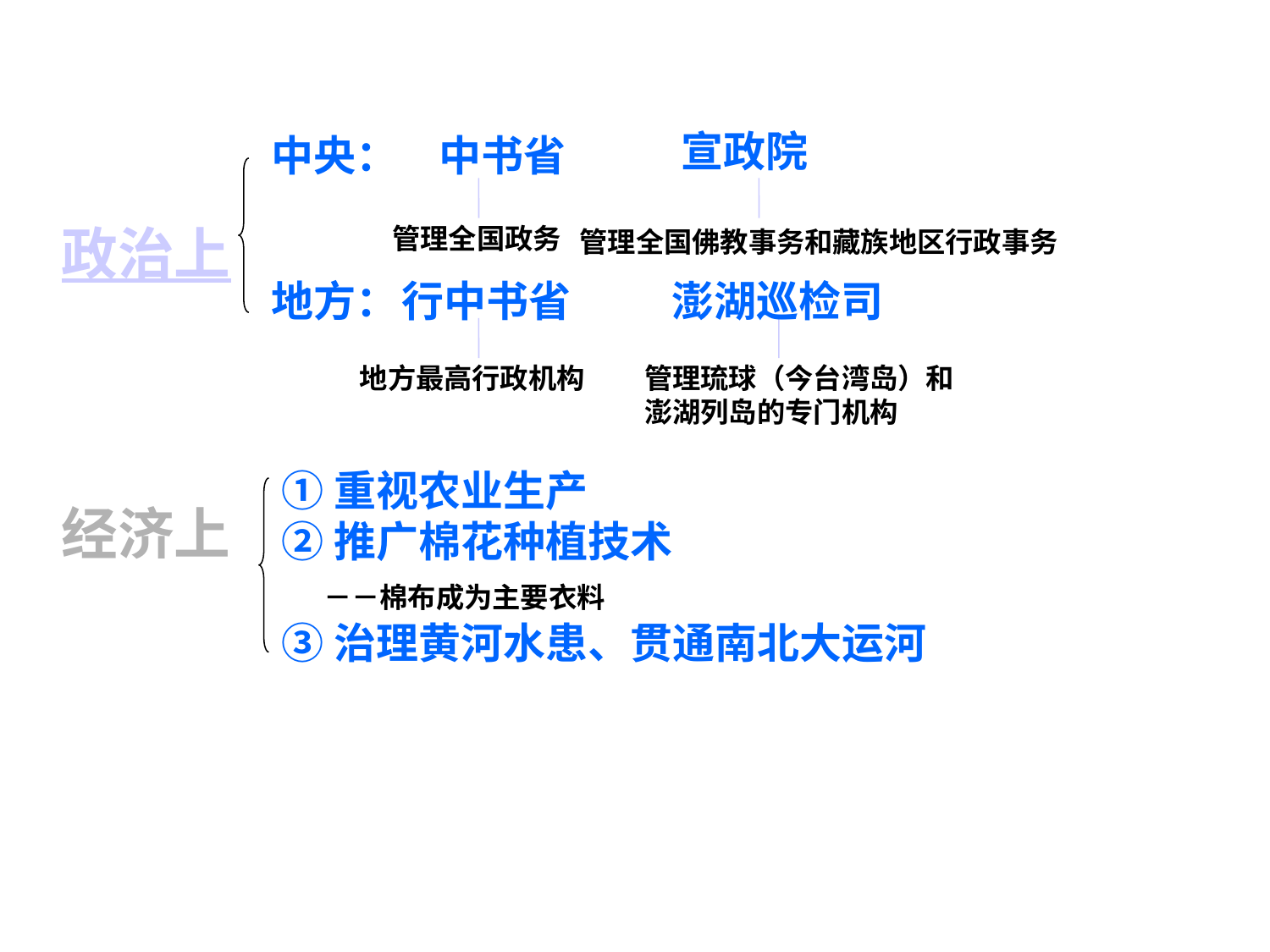

宣政院
中央：
中书省

政治上
管理全国政务
管理全国佛教事务和藏族地区行政事务
地方：
行中书省
澎湖巡检司

地方最高行政机构
管理琉球（今台湾岛）和
澎湖列岛的专门机构
①重视农业生产
②推广棉花种植技术
　－－棉布成为主要衣料
③治理黄河水患、贯通南北大运河

经济上